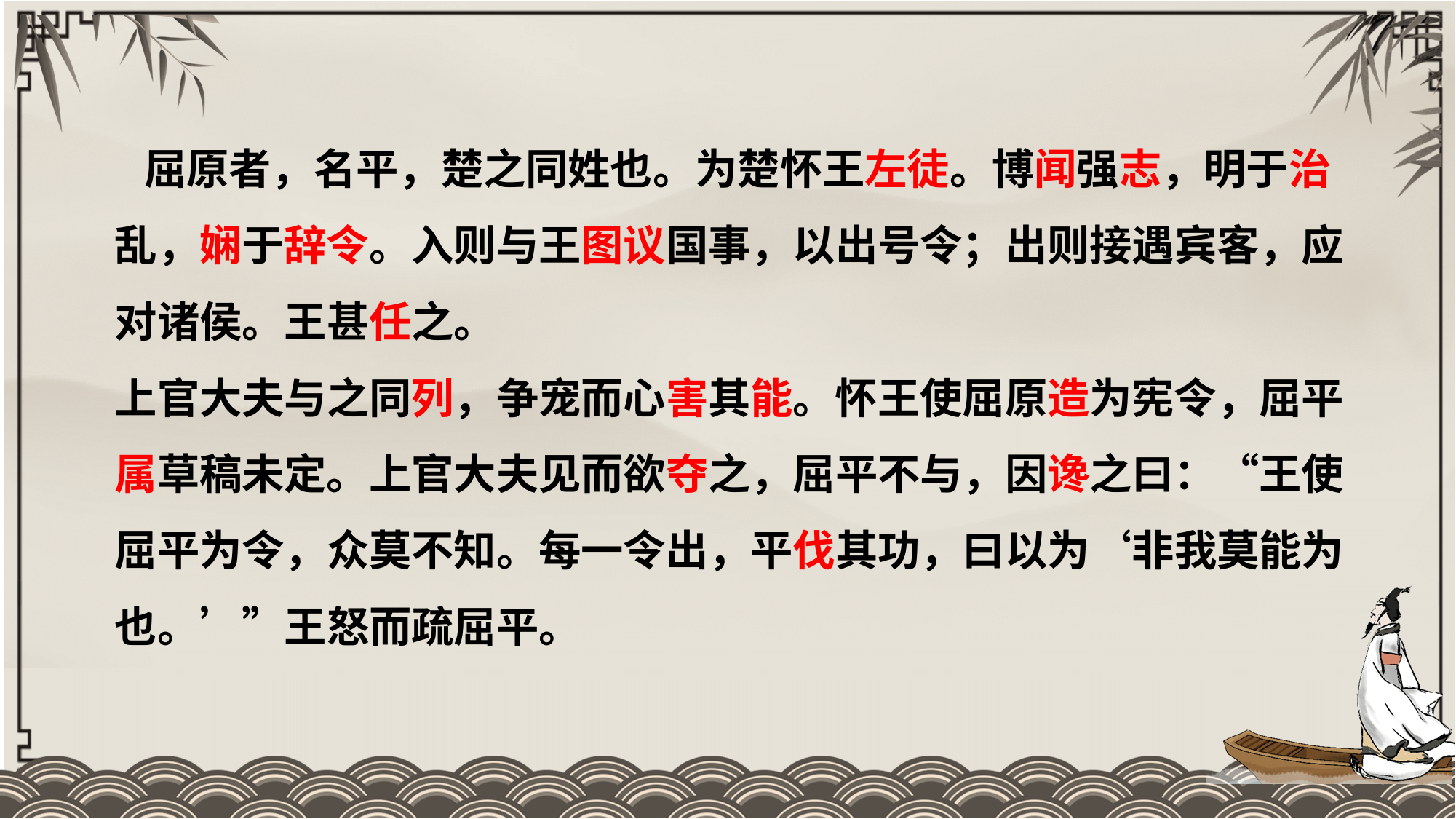

屈原者，名平，楚之同姓也。为楚怀王左徒。博闻强志，明于治乱，娴于辞令。入则与王图议国事，以出号令；出则接遇宾客，应对诸侯。王甚任之。
上官大夫与之同列，争宠而心害其能。怀王使屈原造为宪令，屈平属草稿未定。上官大夫见而欲夺之，屈平不与，因谗之曰：“王使屈平为令，众莫不知。每一令出，平伐其功，曰以为‘非我莫能为也。’”王怒而疏屈平。